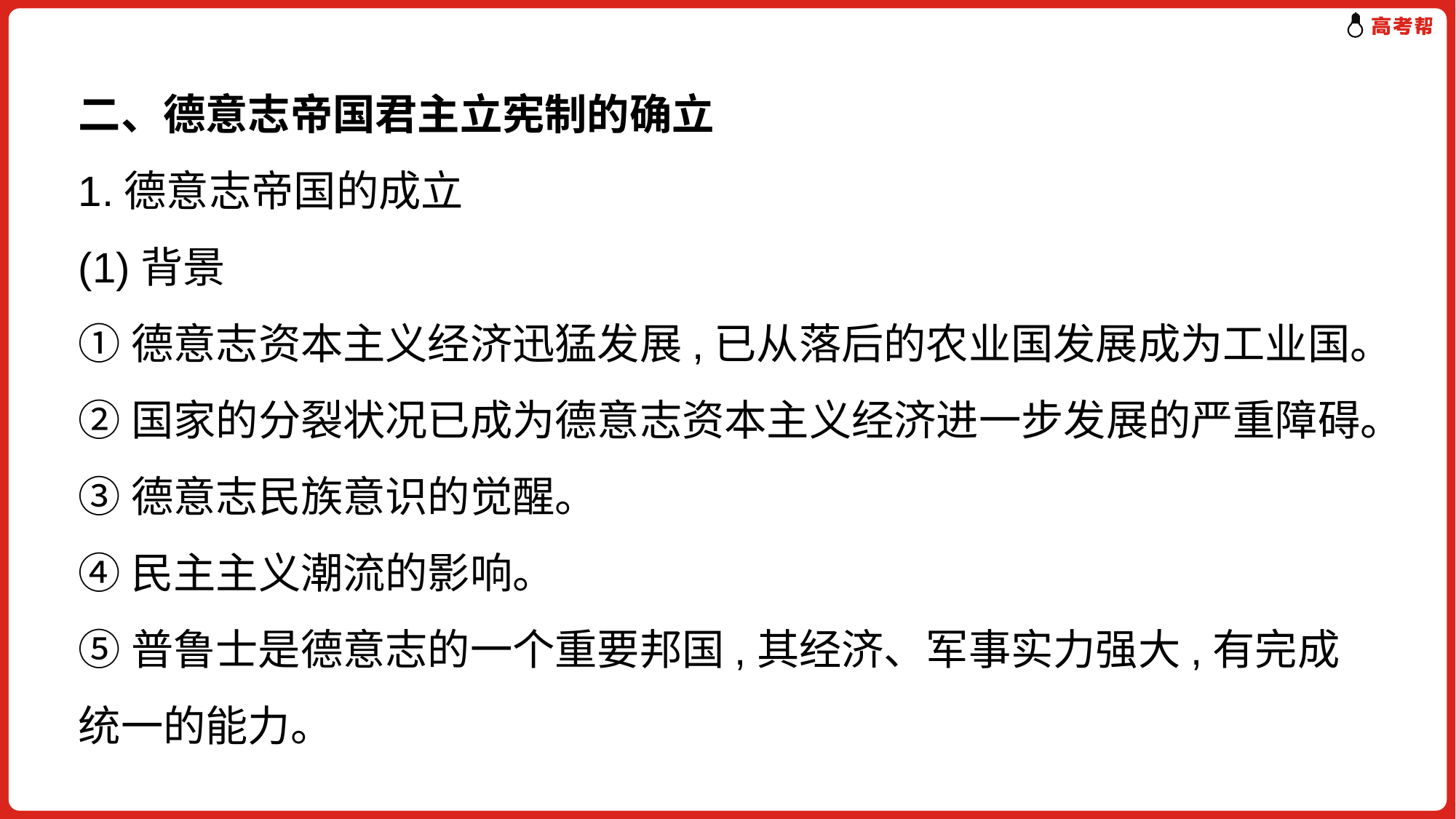

二、德意志帝国君主立宪制的确立
1.德意志帝国的成立
(1)背景
①德意志资本主义经济迅猛发展,已从落后的农业国发展成为工业国。
②国家的分裂状况已成为德意志资本主义经济进一步发展的严重障碍。
③德意志民族意识的觉醒。
④民主主义潮流的影响。
⑤普鲁士是德意志的一个重要邦国,其经济、军事实力强大,有完成统一的能力。